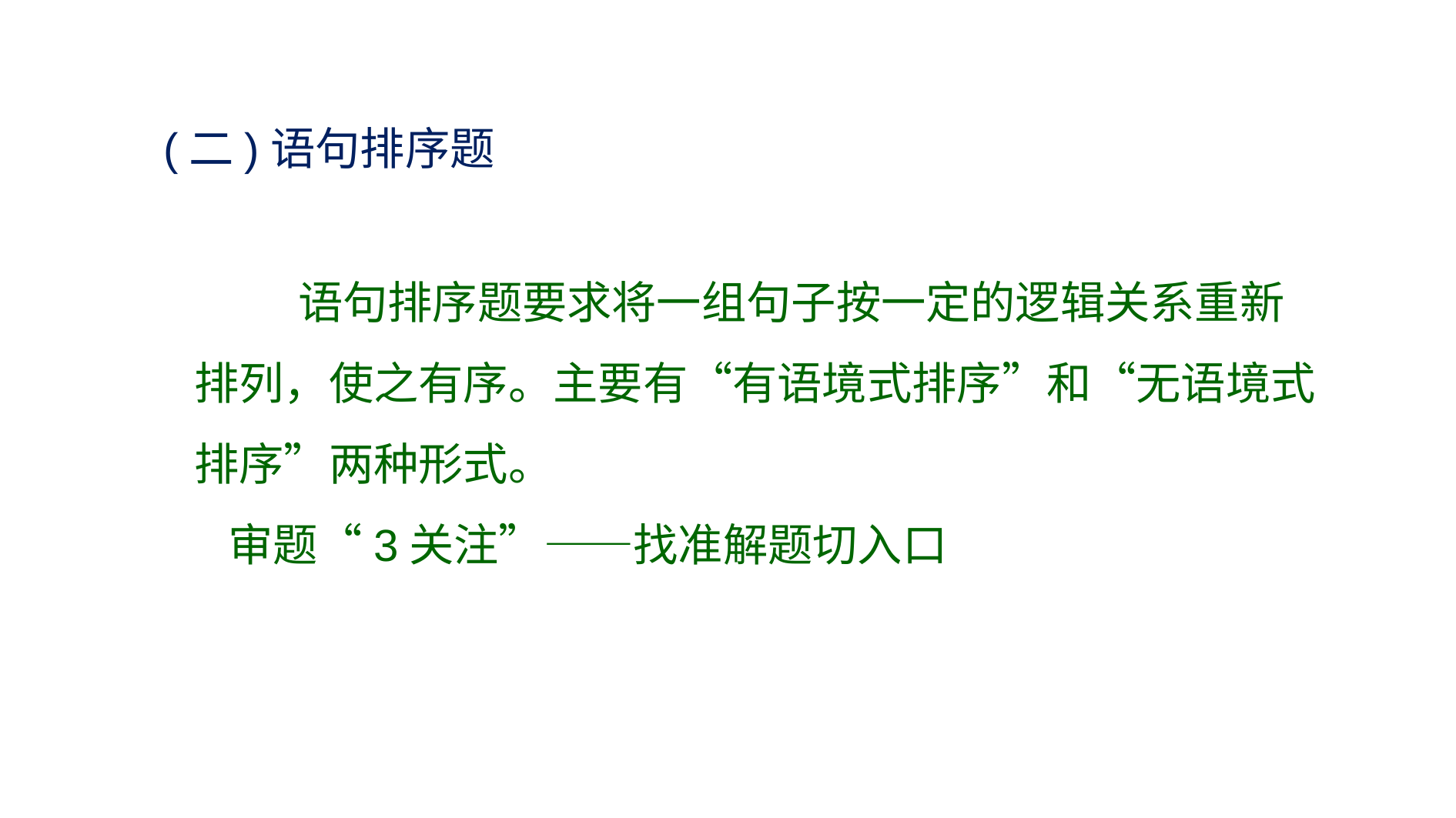

(二)语句排序题
       语句排序题要求将一组句子按一定的逻辑关系重新排列，使之有序。主要有“有语境式排序”和“无语境式排序”两种形式。
审题“3关注”——找准解题切入口